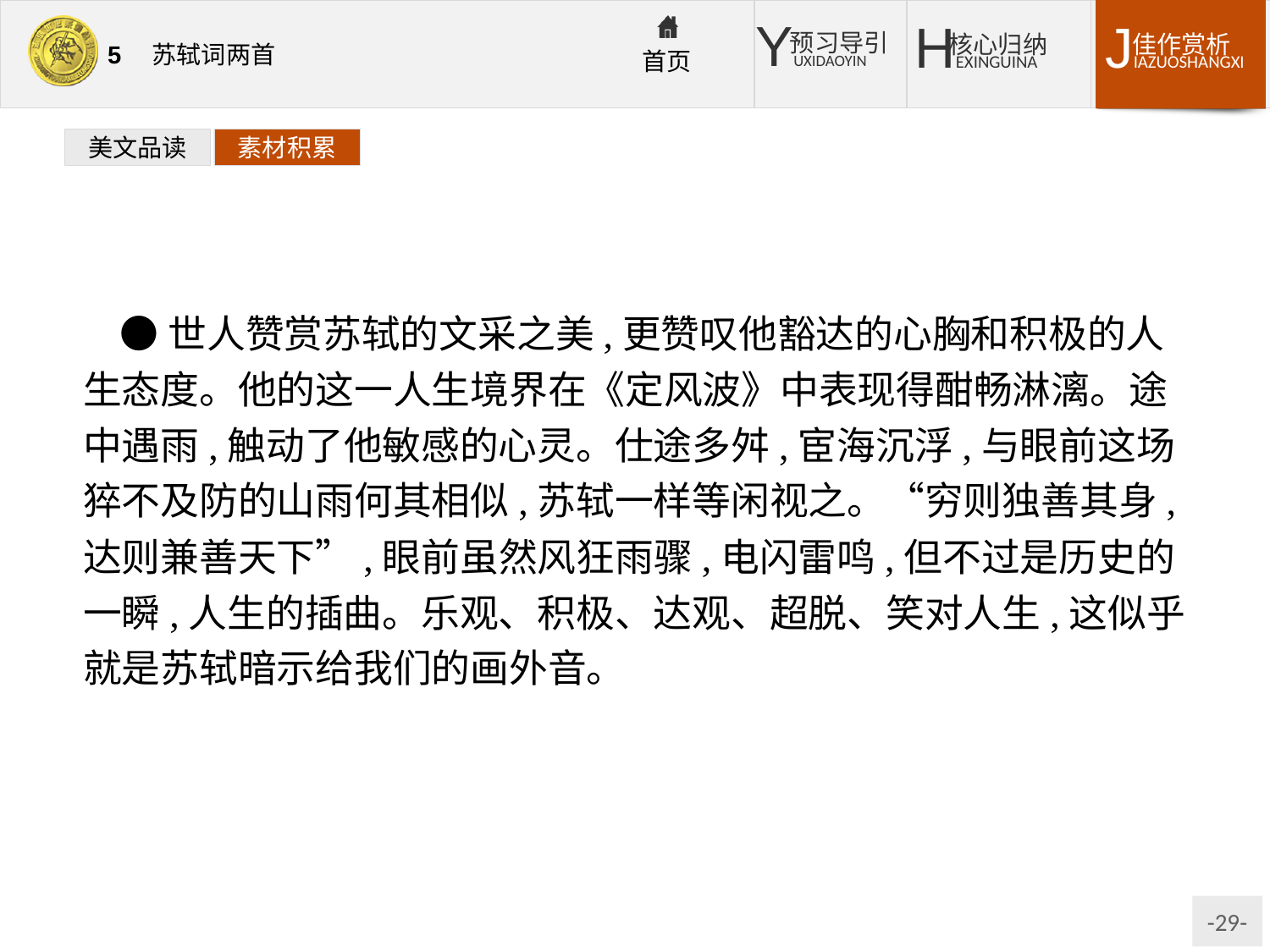

美文品读
素材积累
●世人赞赏苏轼的文采之美,更赞叹他豁达的心胸和积极的人生态度。他的这一人生境界在《定风波》中表现得酣畅淋漓。途中遇雨,触动了他敏感的心灵。仕途多舛,宦海沉浮,与眼前这场猝不及防的山雨何其相似,苏轼一样等闲视之。“穷则独善其身,达则兼善天下”,眼前虽然风狂雨骤,电闪雷鸣,但不过是历史的一瞬,人生的插曲。乐观、积极、达观、超脱、笑对人生,这似乎就是苏轼暗示给我们的画外音。